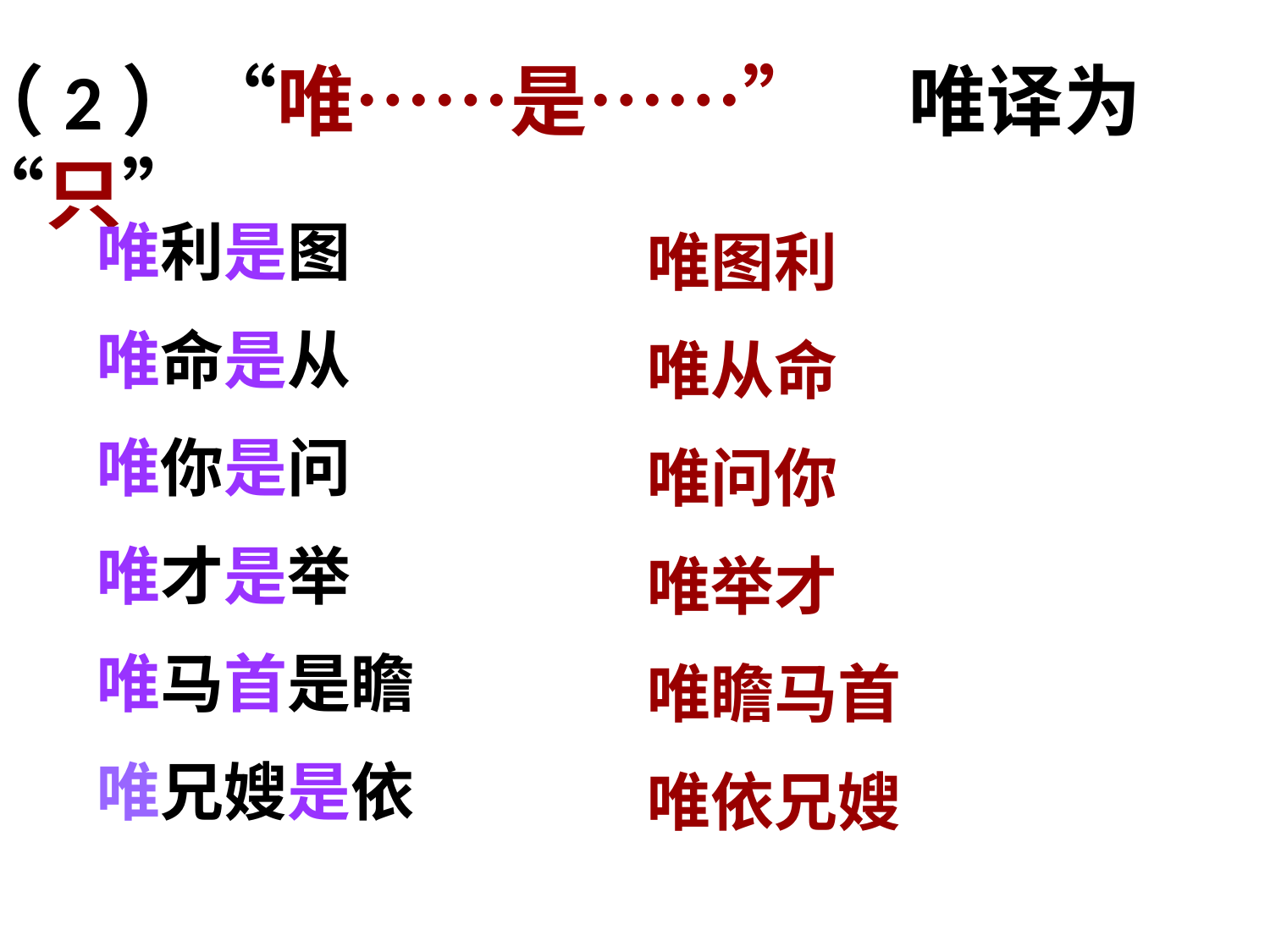

（2）“唯……是……”     唯译为“只”
唯利是图
唯命是从
唯你是问
唯才是举
唯马首是瞻
唯兄嫂是依
唯图利
唯从命
唯问你
唯举才
唯瞻马首
唯依兄嫂